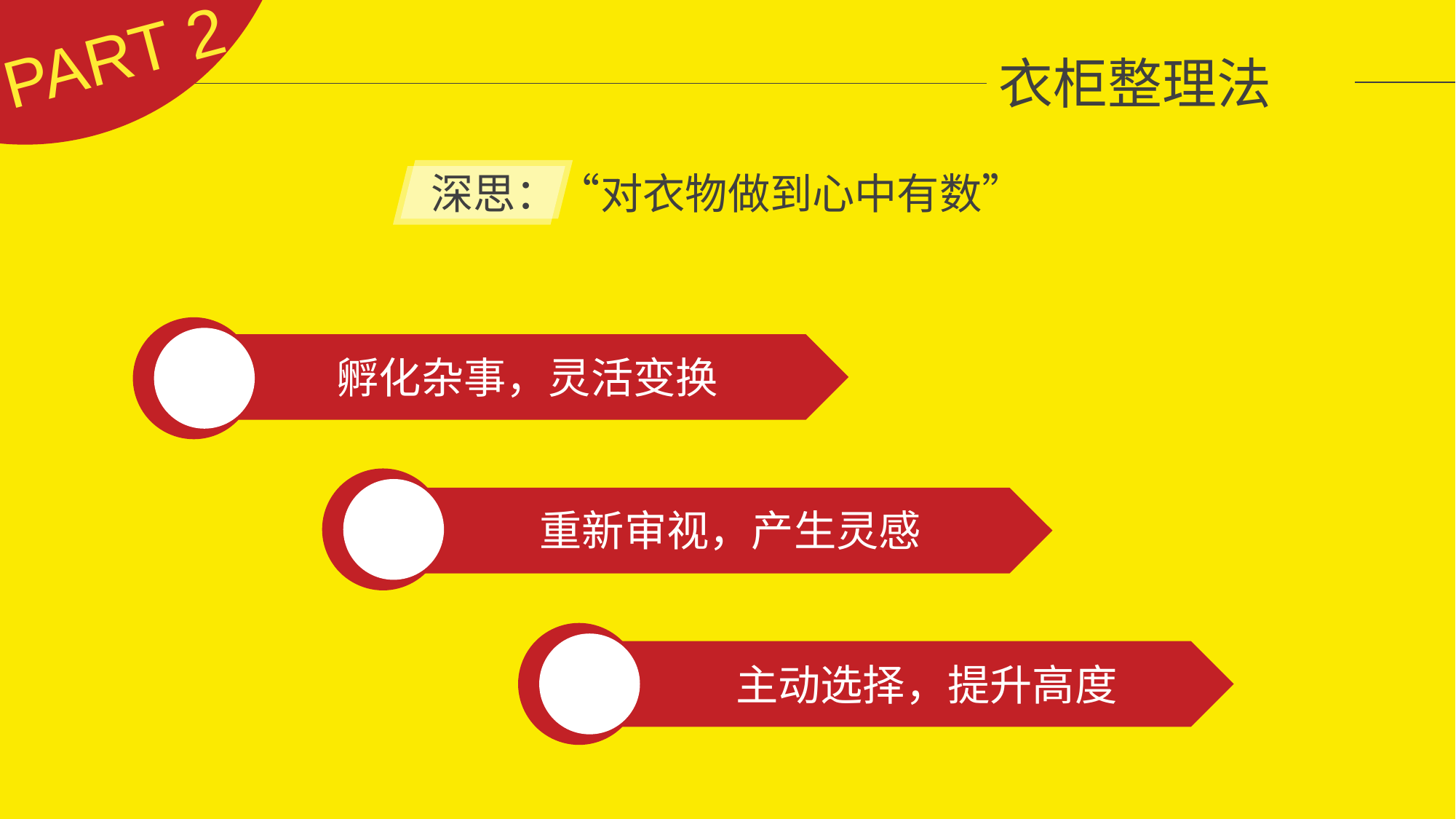

PART 2
   衣柜整理法

深思：“对衣物做到心中有数”

孵化杂事，灵活变换

重新审视，产生灵感

主动选择，提升高度